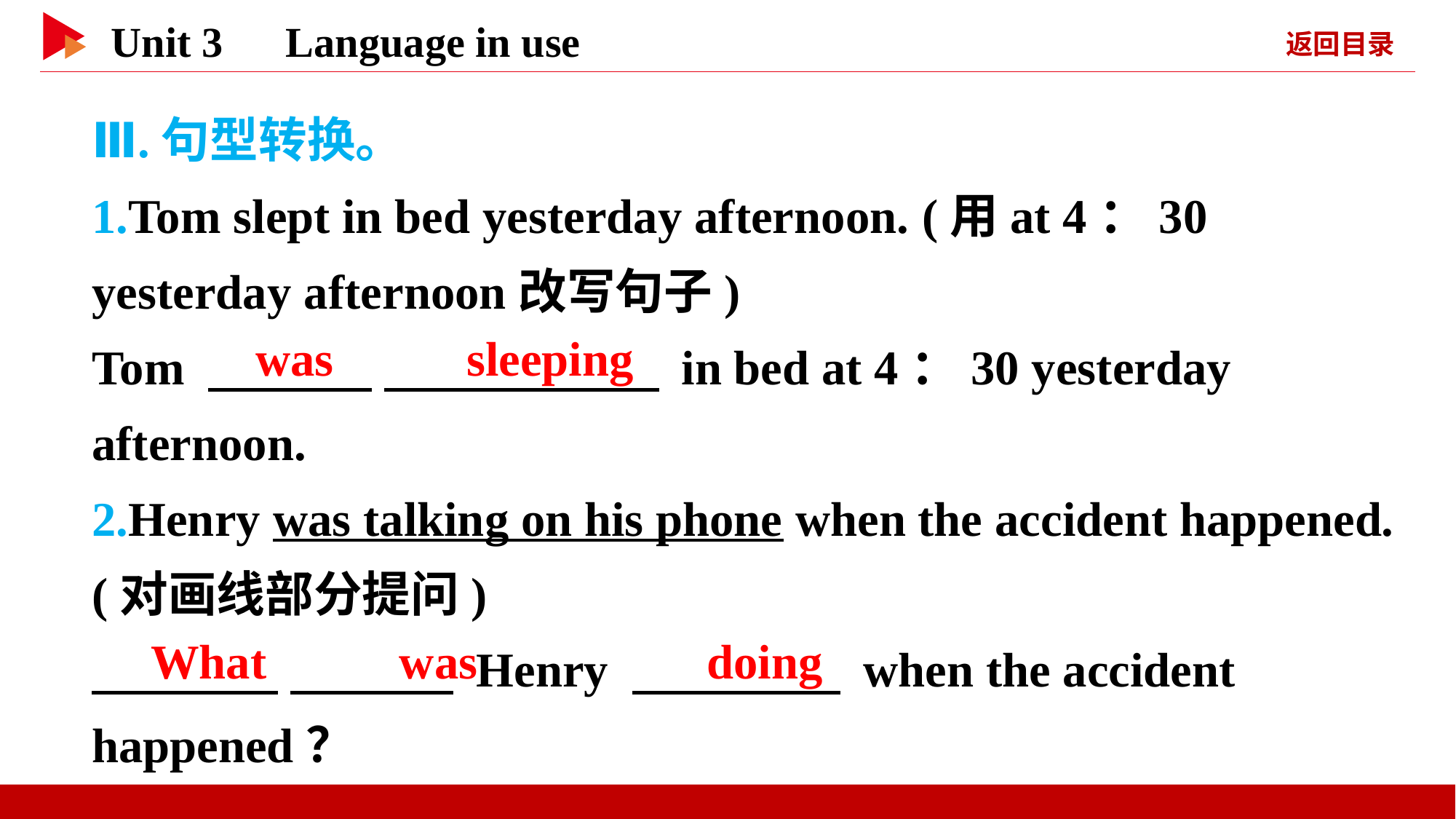

Ⅲ.句型转换。
1.Tom slept in bed yesterday afternoon. (用at 4：30 yesterday afternoon改写句子)
Tom 　      　 　                　 in bed at 4：30 yesterday afternoon.
2.Henry was talking on his phone when the accident happened. (对画线部分提问)
　        　 　      　 Henry 　          　 when the accident happened？
　was　 　sleeping
　What　 　was
　doing